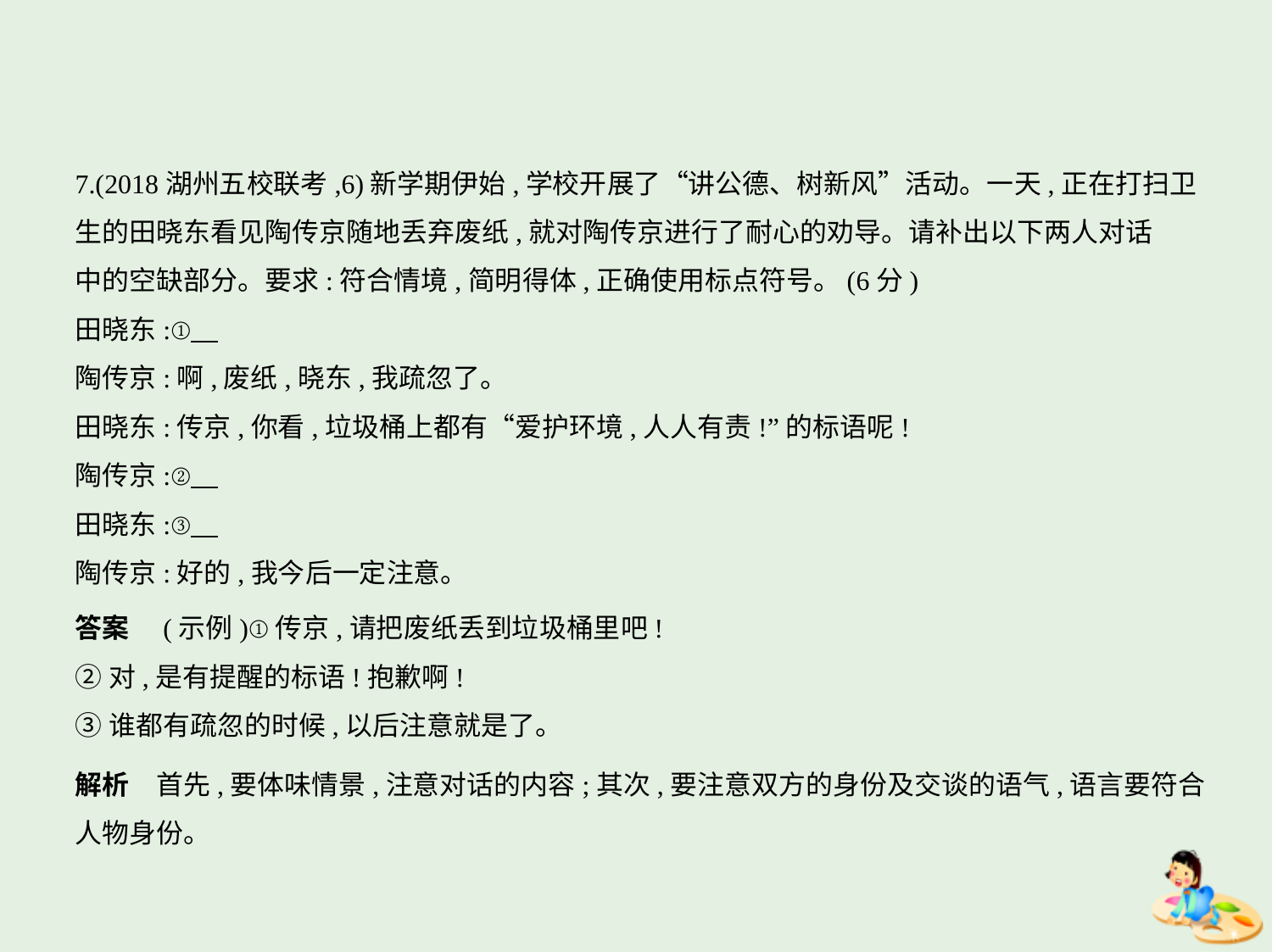

7.(2018湖州五校联考,6)新学期伊始,学校开展了“讲公德、树新风”活动。一天,正在打扫卫
生的田晓东看见陶传京随地丢弃废纸,就对陶传京进行了耐心的劝导。请补出以下两人对话
中的空缺部分。要求:符合情境,简明得体,正确使用标点符号。(6分)
田晓东:①
陶传京:啊,废纸,晓东,我疏忽了。
田晓东:传京,你看,垃圾桶上都有“爱护环境,人人有责!”的标语呢!
陶传京:②
田晓东:③
陶传京:好的,我今后一定注意。
答案　(示例)①传京,请把废纸丢到垃圾桶里吧!
②对,是有提醒的标语!抱歉啊!
③谁都有疏忽的时候,以后注意就是了。
解析　首先,要体味情景,注意对话的内容;其次,要注意双方的身份及交谈的语气,语言要符合
人物身份。